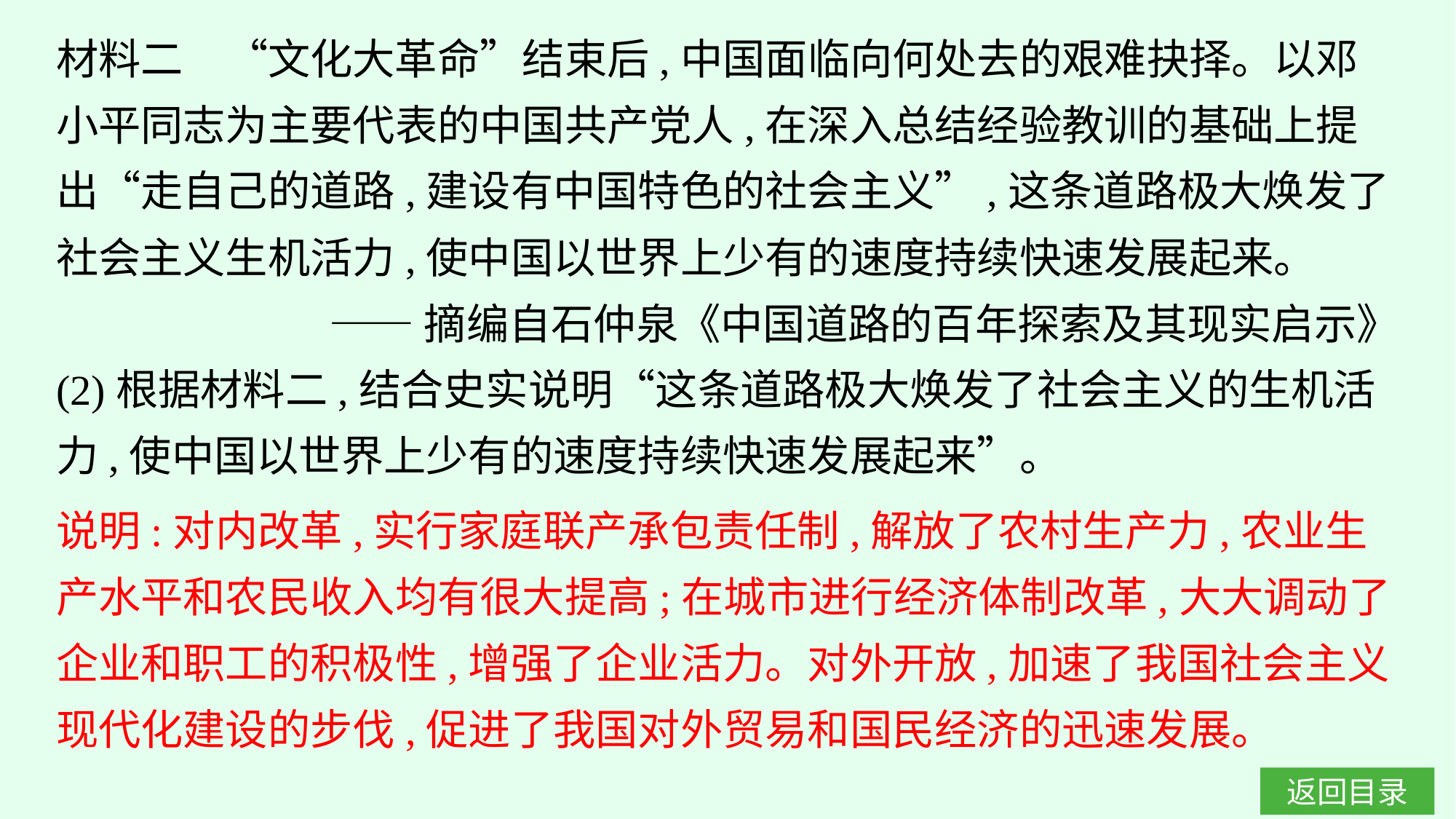

材料二　“文化大革命”结束后,中国面临向何处去的艰难抉择。以邓小平同志为主要代表的中国共产党人,在深入总结经验教训的基础上提出“走自己的道路,建设有中国特色的社会主义”,这条道路极大焕发了社会主义生机活力,使中国以世界上少有的速度持续快速发展起来。
——摘编自石仲泉《中国道路的百年探索及其现实启示》
(2)根据材料二,结合史实说明“这条道路极大焕发了社会主义的生机活力,使中国以世界上少有的速度持续快速发展起来”。
说明:对内改革,实行家庭联产承包责任制,解放了农村生产力,农业生产水平和农民收入均有很大提高;在城市进行经济体制改革,大大调动了企业和职工的积极性,增强了企业活力。对外开放,加速了我国社会主义现代化建设的步伐,促进了我国对外贸易和国民经济的迅速发展。